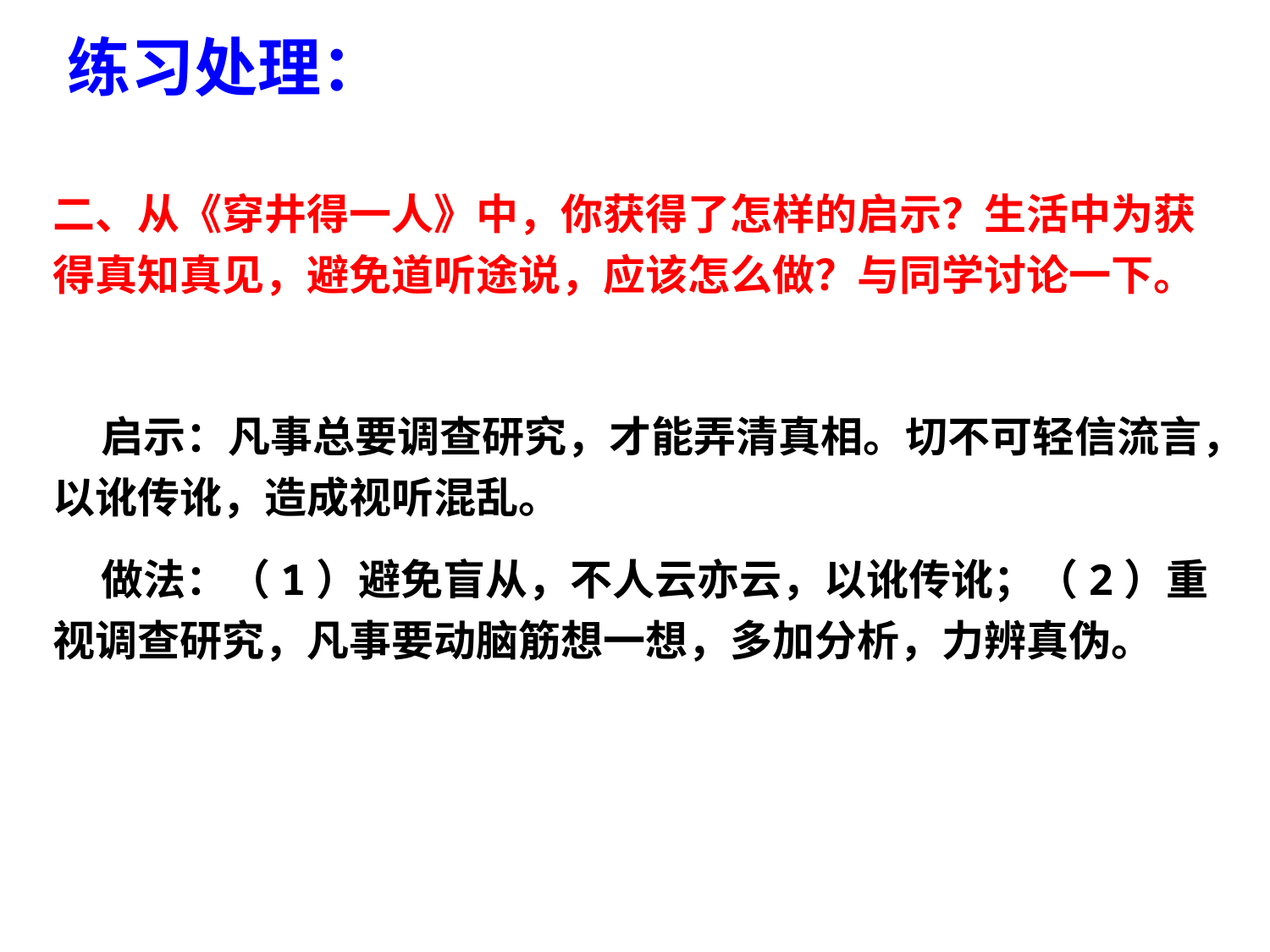

练习处理：
二、从《穿井得一人》中，你获得了怎样的启示？生活中为获得真知真见，避免道听途说，应该怎么做？与同学讨论一下。
    启示：凡事总要调查研究，才能弄清真相。切不可轻信流言，以讹传讹，造成视听混乱。
    做法：（1）避免盲从，不人云亦云，以讹传讹；（2）重视调查研究，凡事要动脑筋想一想，多加分析，力辨真伪。